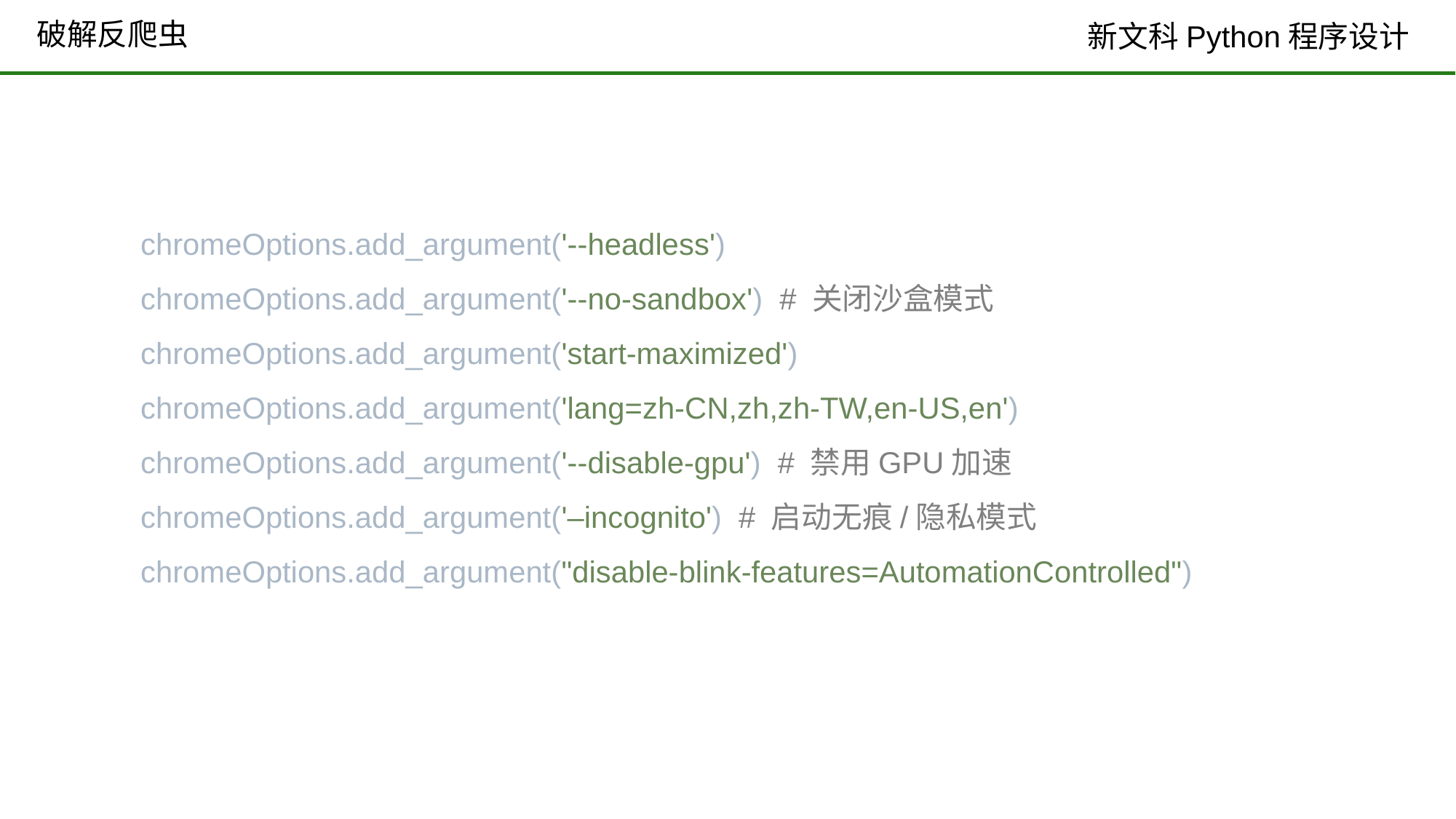

# 破解反爬虫
chromeOptions.add_argument('--headless')
chromeOptions.add_argument('--no-sandbox')  # 关闭沙盒模式
chromeOptions.add_argument('start-maximized')
chromeOptions.add_argument('lang=zh-CN,zh,zh-TW,en-US,en')
chromeOptions.add_argument('--disable-gpu')  # 禁用GPU加速
chromeOptions.add_argument('–incognito')  # 启动无痕/隐私模式
chromeOptions.add_argument("disable-blink-features=AutomationControlled")